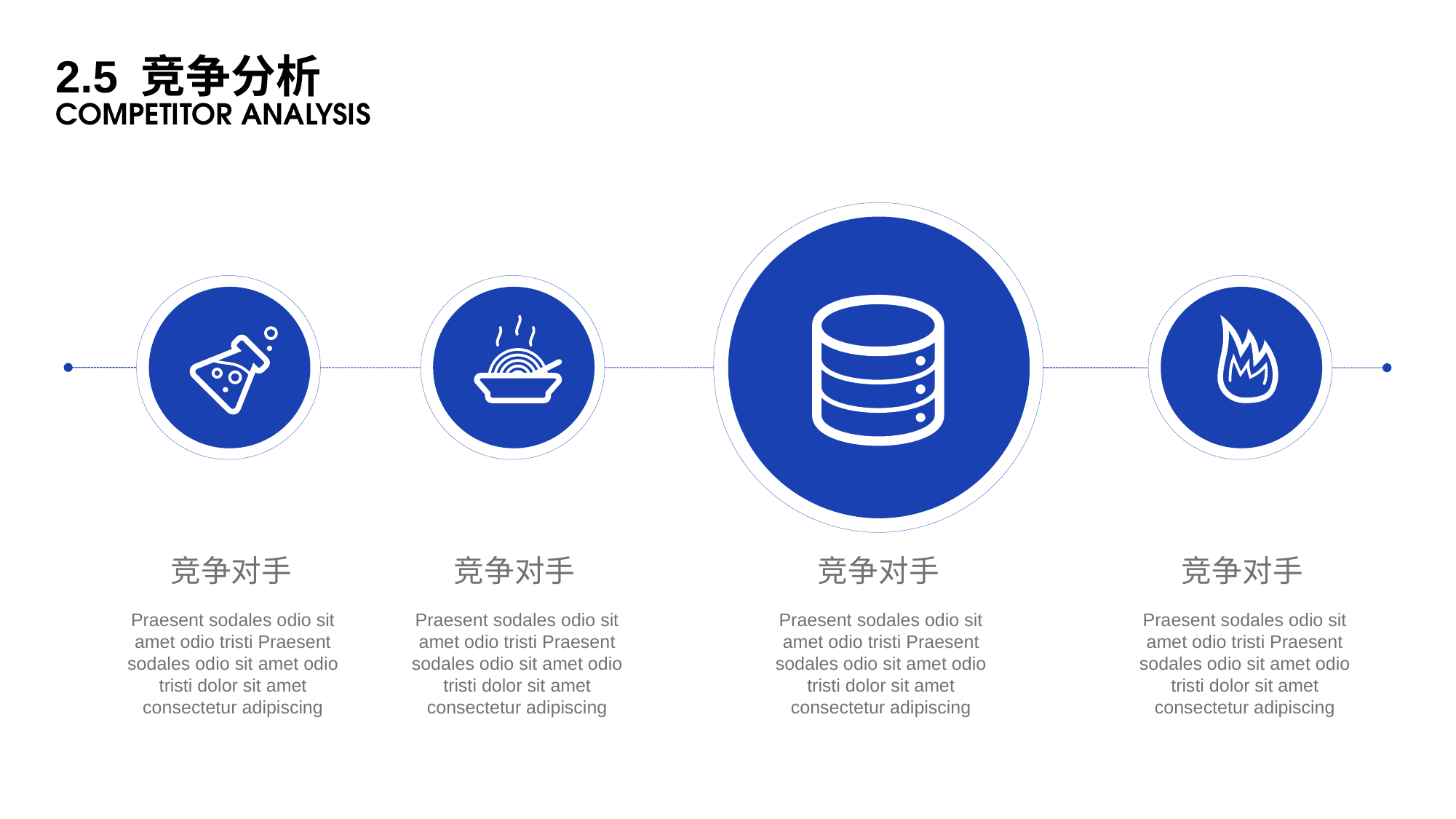

2.5 竞争分析
COMPETITOR ANALYSIS

竞争对手
竞争对手
竞争对手
竞争对手
Praesent sodales odio sit amet odio tristi Praesent sodales odio sit amet odio tristi dolor sit amet consectetur adipiscing
Praesent sodales odio sit amet odio tristi Praesent sodales odio sit amet odio tristi dolor sit amet consectetur adipiscing
Praesent sodales odio sit amet odio tristi Praesent sodales odio sit amet odio tristi dolor sit amet consectetur adipiscing
Praesent sodales odio sit amet odio tristi Praesent sodales odio sit amet odio tristi dolor sit amet consectetur adipiscing